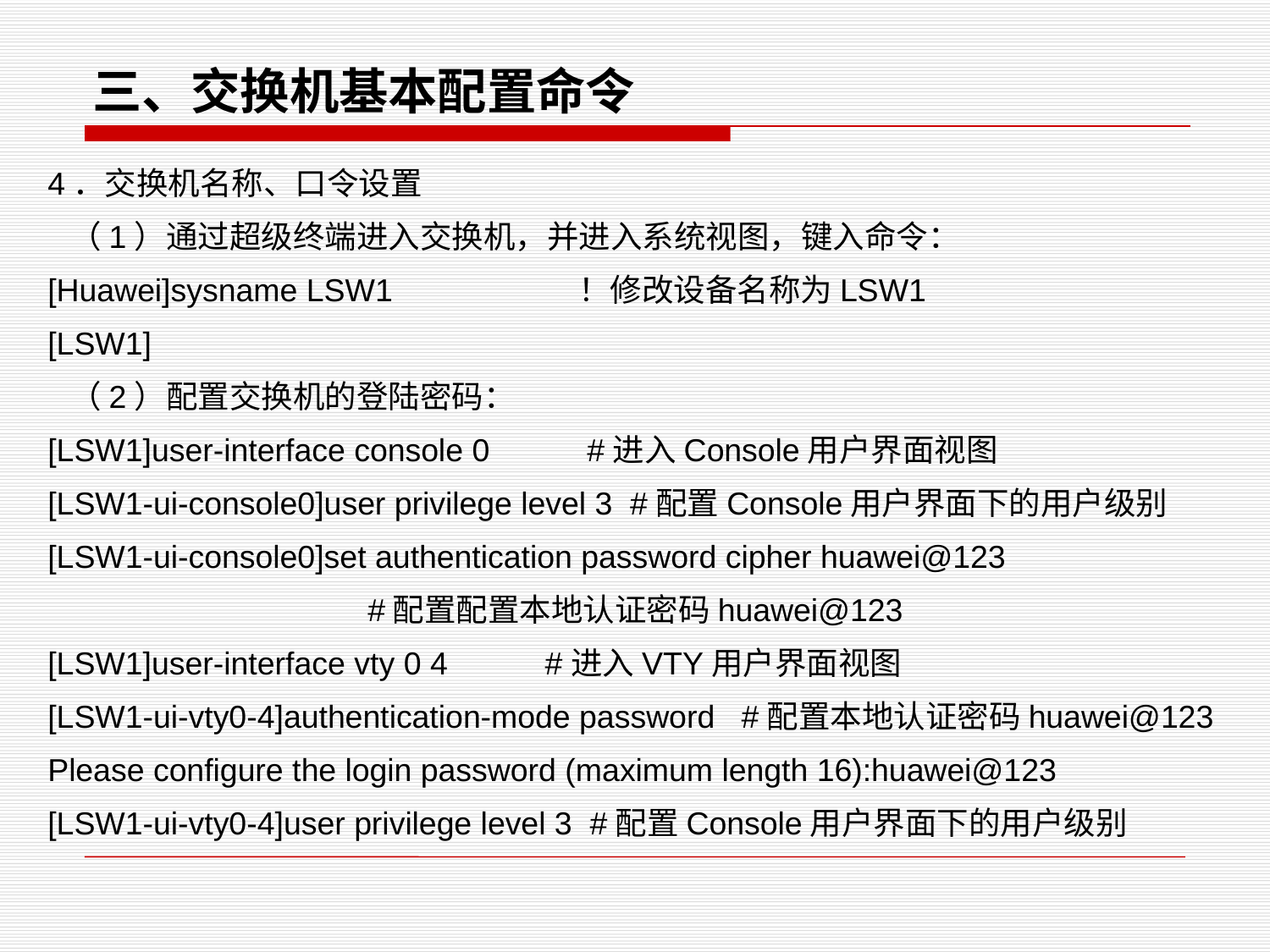

三、交换机基本配置命令
4．交换机名称、口令设置
  （1）通过超级终端进入交换机，并进入系统视图，键入命令：
[Huawei]sysname LSW1                    ！修改设备名称为LSW1
[LSW1]
  （2）配置交换机的登陆密码：
[LSW1]user-interface console 0           #进入Console用户界面视图
[LSW1-ui-console0]user privilege level 3  #配置Console用户界面下的用户级别
[LSW1-ui-console0]set authentication password cipher huawei@123
                                    #配置配置本地认证密码huawei@123
[LSW1]user-interface vty 0 4           #进入VTY用户界面视图
[LSW1-ui-vty0-4]authentication-mode password   #配置本地认证密码huawei@123
Please configure the login password (maximum length 16):huawei@123
[LSW1-ui-vty0-4]user privilege level 3  #配置Console用户界面下的用户级别
63